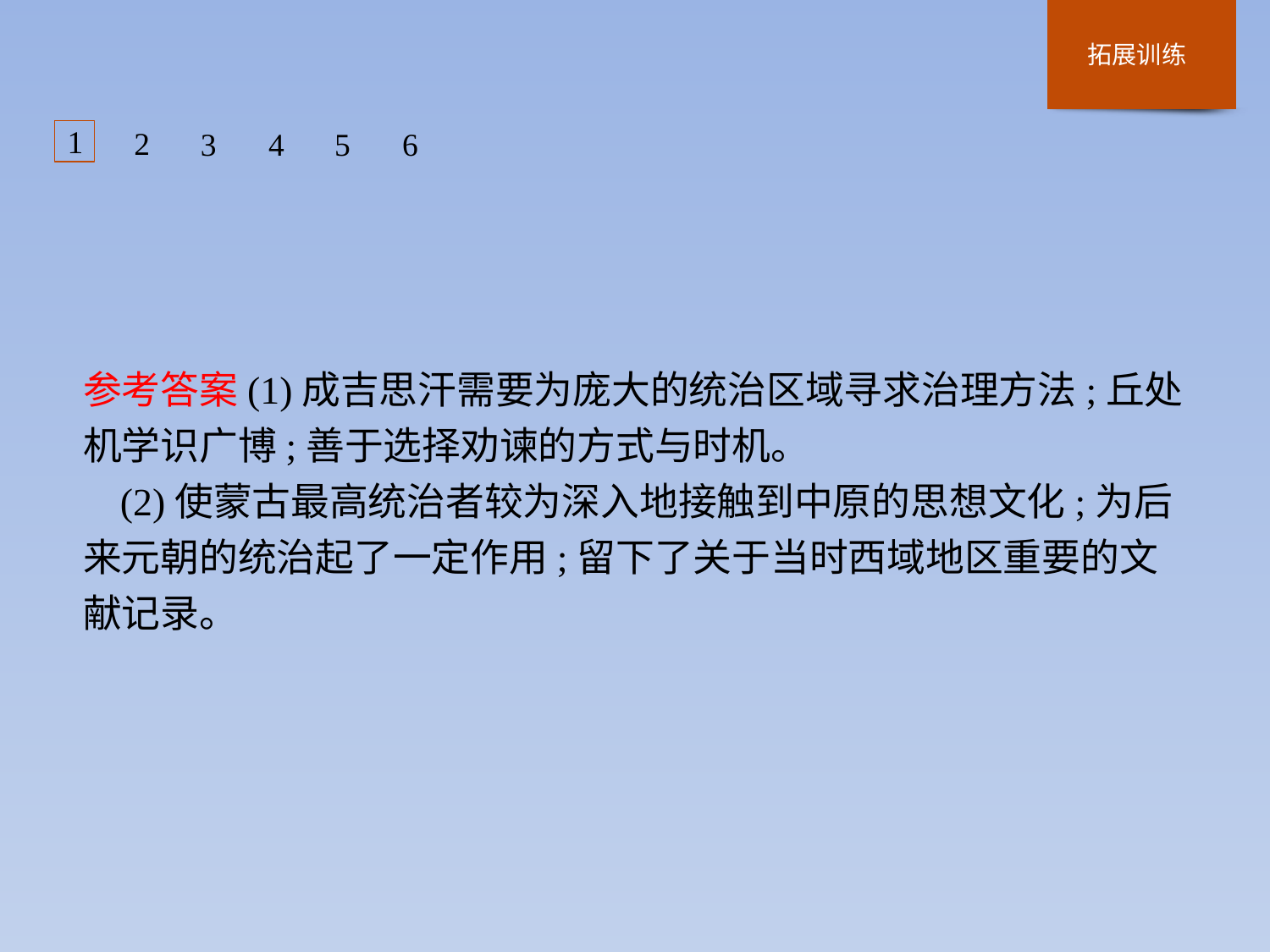

1
2
3
4
5
6
参考答案(1)成吉思汗需要为庞大的统治区域寻求治理方法;丘处机学识广博;善于选择劝谏的方式与时机。
(2)使蒙古最高统治者较为深入地接触到中原的思想文化;为后来元朝的统治起了一定作用;留下了关于当时西域地区重要的文献记录。